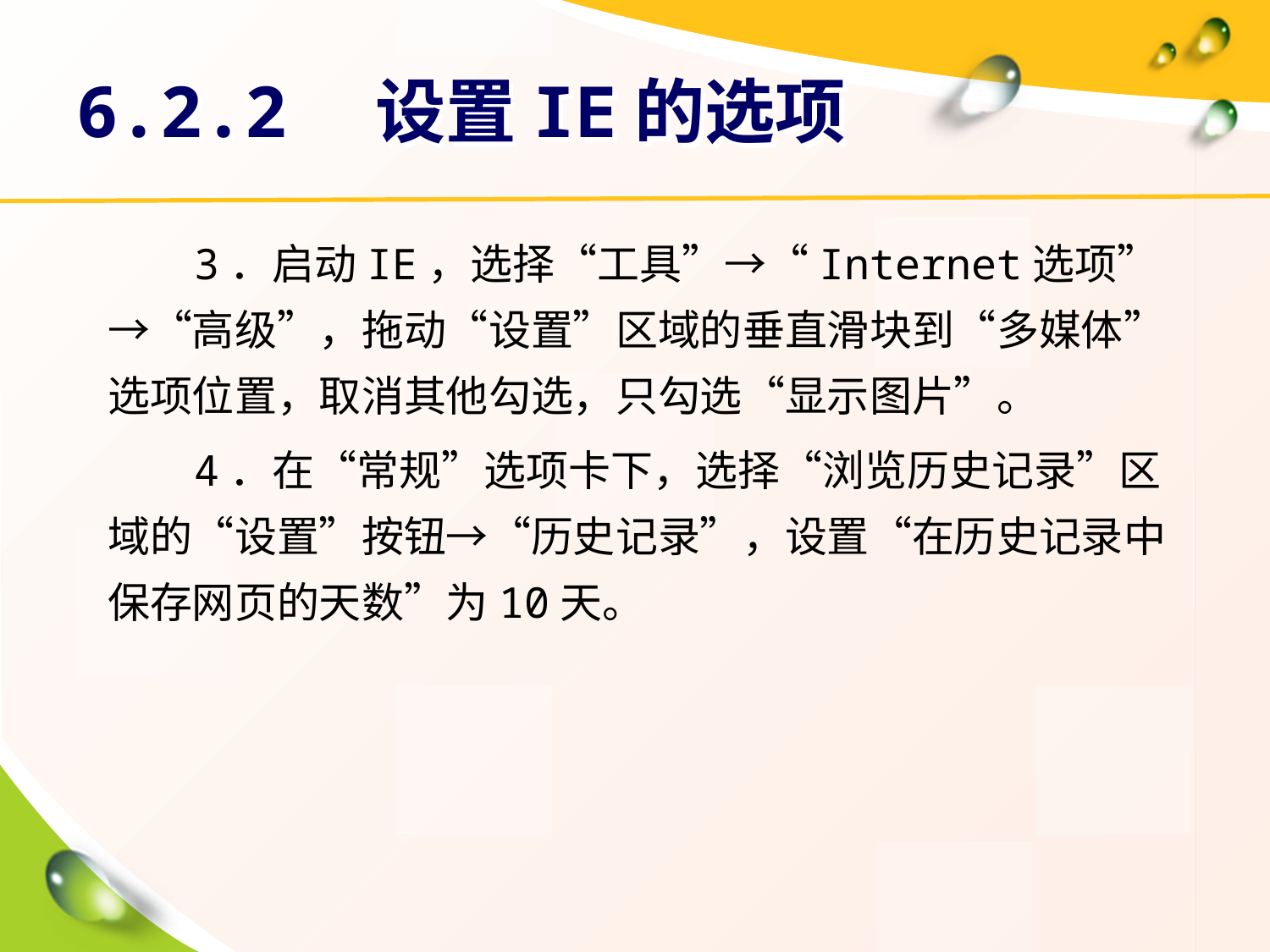

# 6.2.2　设置IE的选项
3．启动IE，选择“工具”→“Internet选项”→“高级”，拖动“设置”区域的垂直滑块到“多媒体”选项位置，取消其他勾选，只勾选“显示图片”。
4．在“常规”选项卡下，选择“浏览历史记录”区域的“设置”按钮→“历史记录”，设置“在历史记录中保存网页的天数”为10天。